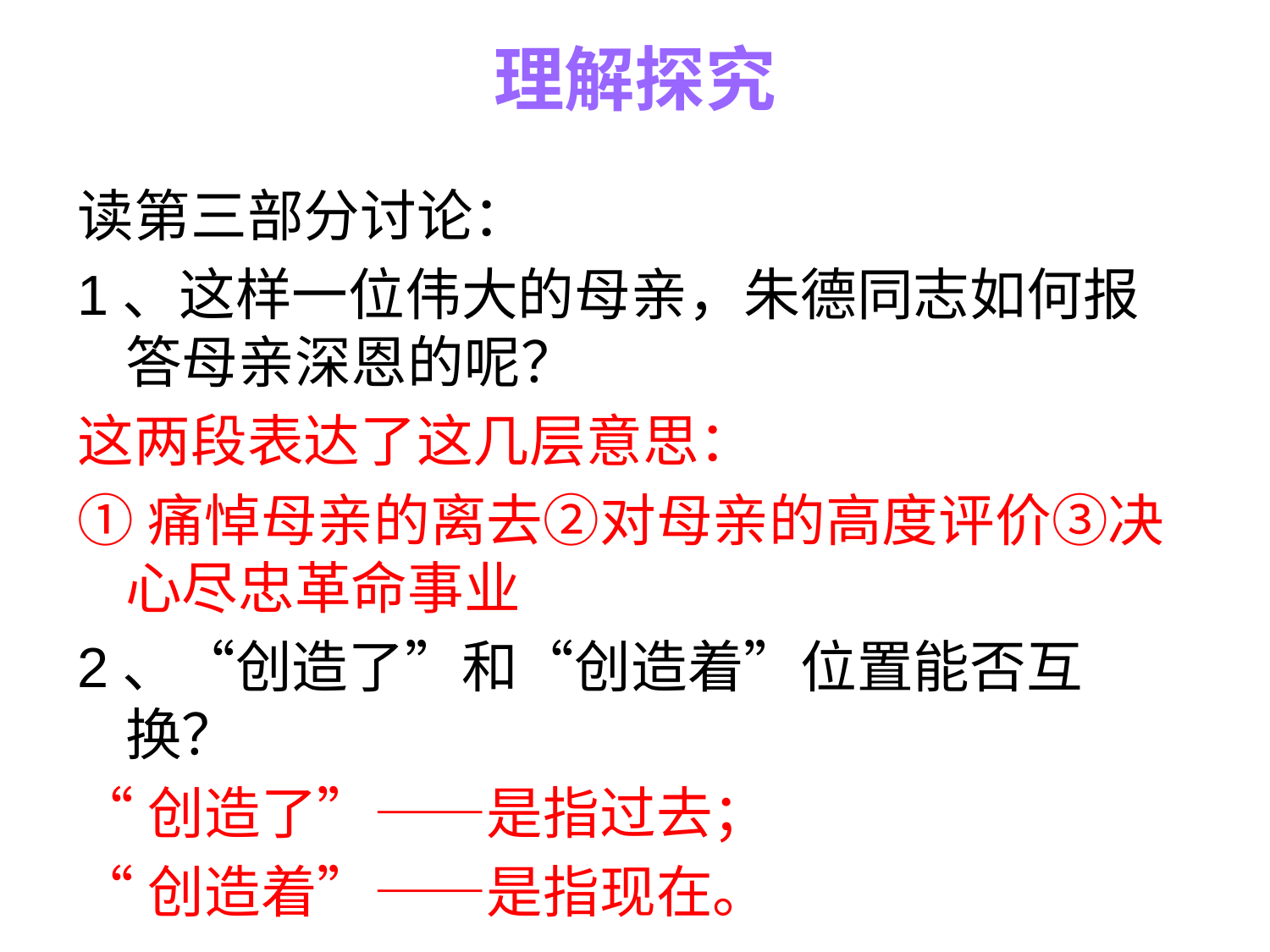

# 理解探究
读第三部分讨论：
1、这样一位伟大的母亲，朱德同志如何报答母亲深恩的呢？
这两段表达了这几层意思：
①痛悼母亲的离去②对母亲的高度评价③决心尽忠革命事业
2、“创造了”和“创造着”位置能否互换？
“创造了”——是指过去；
“创造着”——是指现在。
12